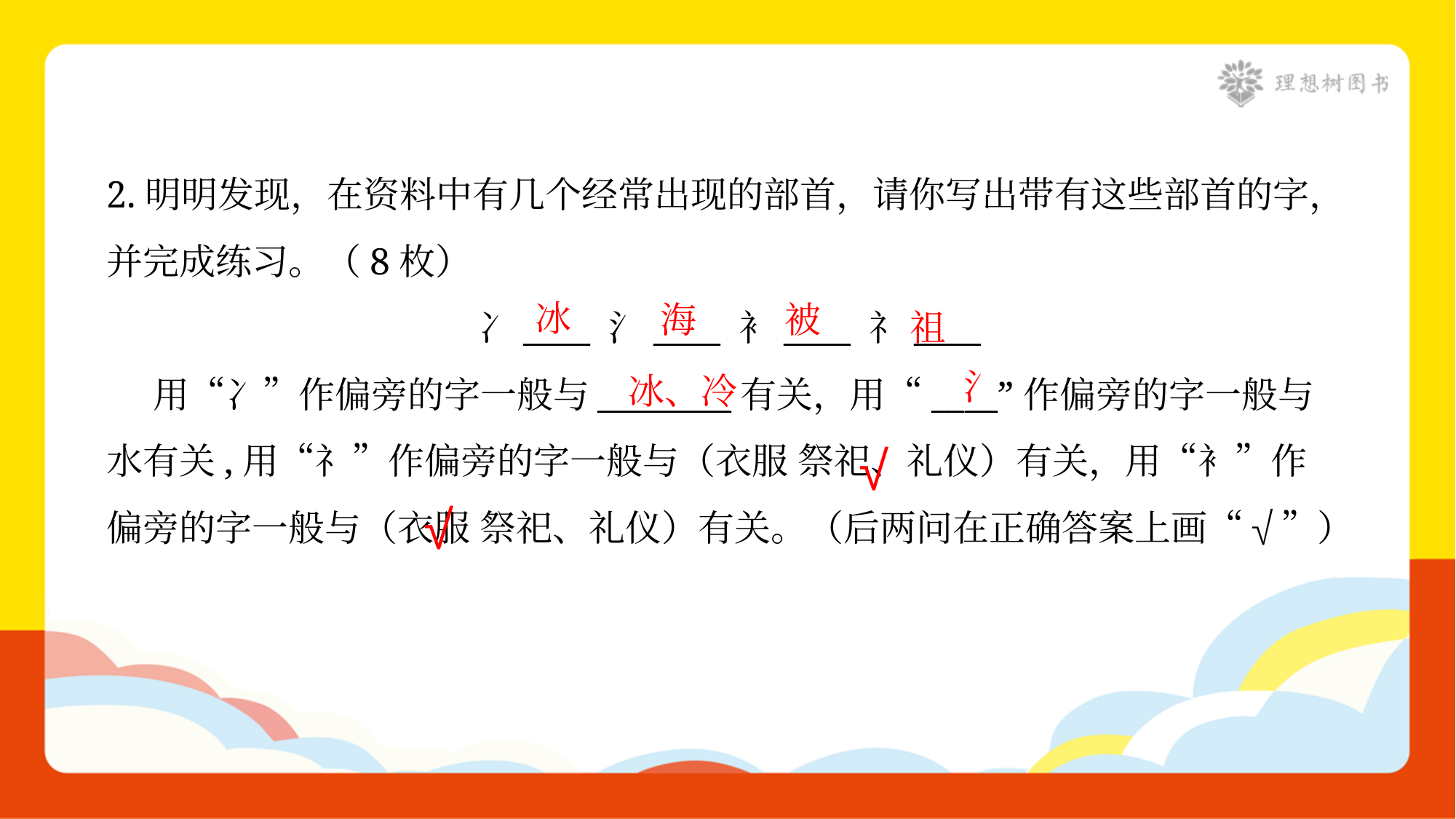

2.明明发现，在资料中有几个经常出现的部首，请你写出带有这些部首的字，
并完成练习。（8枚）
冫____ 氵____ 衤____ 礻____
    用“冫”作偏旁的字一般与________有关，用“____”作偏旁的字一般与
水有关,用“礻”作偏旁的字一般与（衣服 祭祀、礼仪）有关，用“衤”作
偏旁的字一般与（衣服 祭祀、礼仪）有关。（后两问在正确答案上画“√”）
冰
海
被
祖
氵
冰、冷
√
√